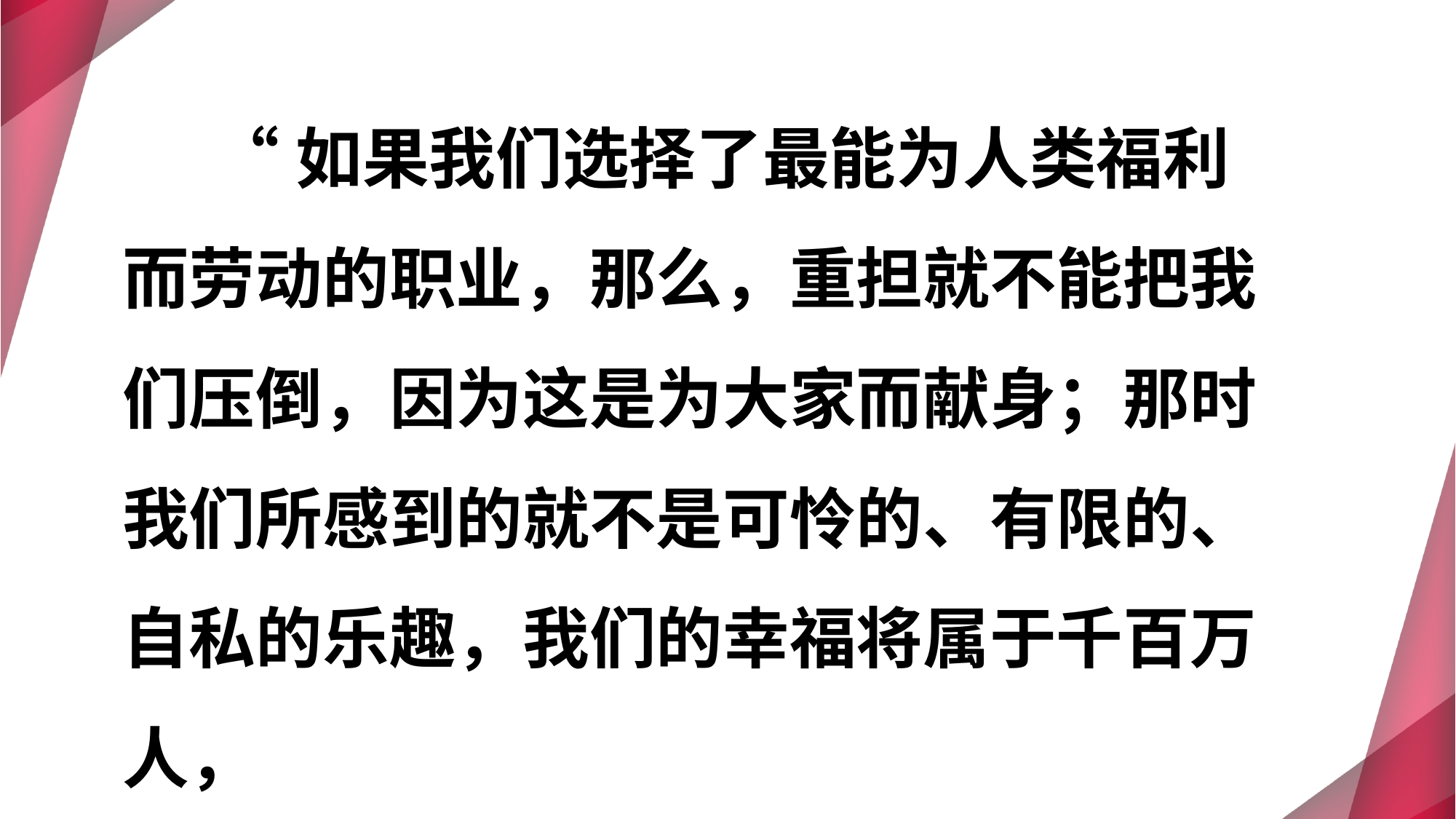

“如果我们选择了最能为人类福利而劳动的职业，那么，重担就不能把我们压倒，因为这是为大家而献身；那时我们所感到的就不是可怜的、有限的、自私的乐趣，我们的幸福将属于千百万人，